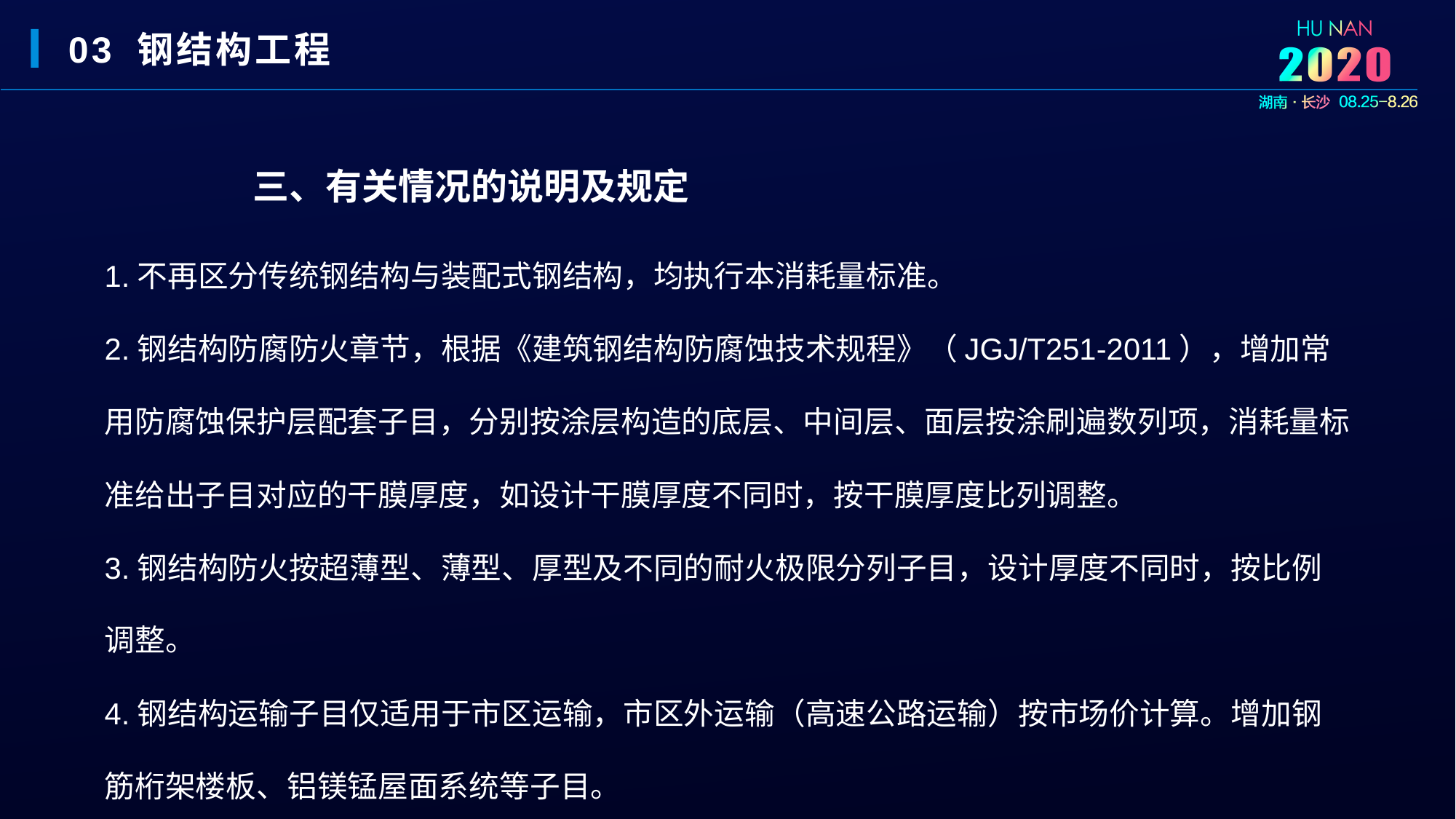

03 钢结构工程
三、有关情况的说明及规定
1.不再区分传统钢结构与装配式钢结构，均执行本消耗量标准。
2.钢结构防腐防火章节，根据《建筑钢结构防腐蚀技术规程》（JGJ/T251-2011），增加常用防腐蚀保护层配套子目，分别按涂层构造的底层、中间层、面层按涂刷遍数列项，消耗量标准给出子目对应的干膜厚度，如设计干膜厚度不同时，按干膜厚度比列调整。
3.钢结构防火按超薄型、薄型、厚型及不同的耐火极限分列子目，设计厚度不同时，按比例调整。
4.钢结构运输子目仅适用于市区运输，市区外运输（高速公路运输）按市场价计算。增加钢筋桁架楼板、铝镁锰屋面系统等子目。